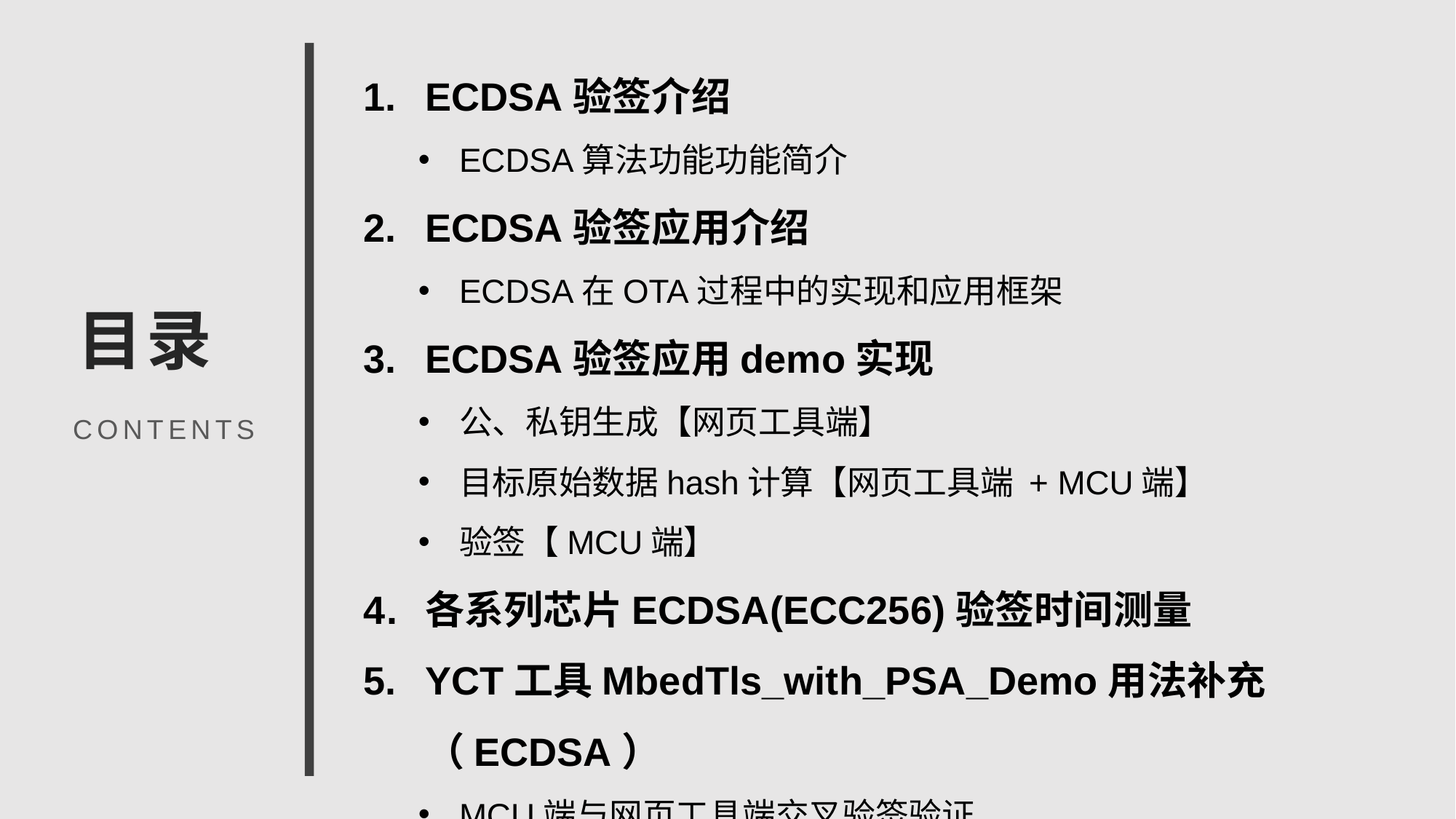

ECDSA验签介绍
ECDSA算法功能功能简介
ECDSA验签应用介绍
ECDSA在OTA过程中的实现和应用框架
ECDSA验签应用demo实现
公、私钥生成【网页工具端】
目标原始数据hash计算【网页工具端 + MCU端】
验签【MCU端】
各系列芯片ECDSA(ECC256)验签时间测量
YCT工具MbedTls_with_PSA_Demo用法补充（ECDSA）
MCU端与网页工具端交叉验签验证

目录

CONTENTS